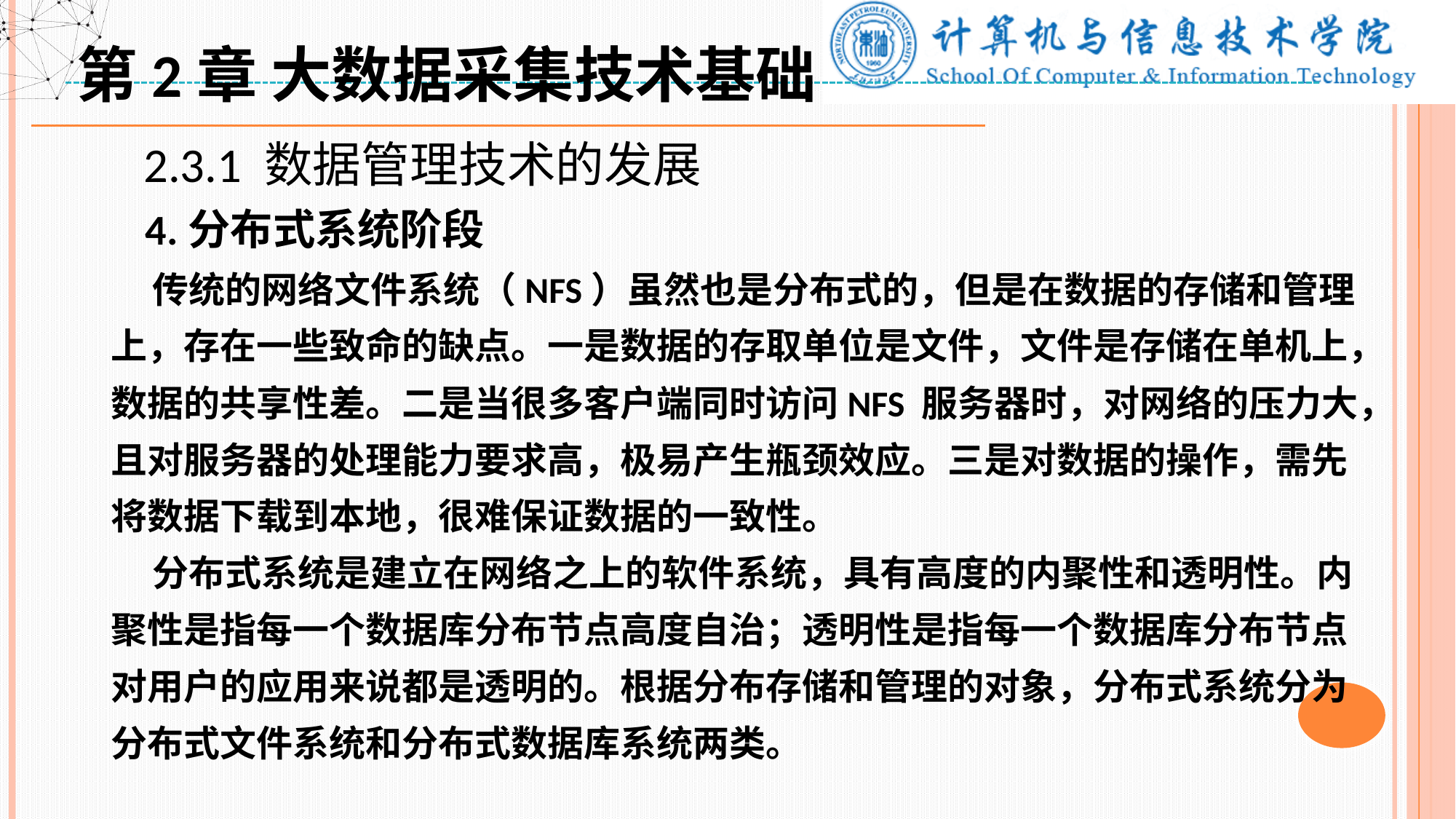

第2章 大数据采集技术基础
    2.3.1 数据管理技术的发展
    4.分布式系统阶段
    传统的网络文件系统（NFS）虽然也是分布式的，但是在数据的存储和管理上，存在一些致命的缺点。一是数据的存取单位是文件，文件是存储在单机上，数据的共享性差。二是当很多客户端同时访问NFS 服务器时，对网络的压力大，且对服务器的处理能力要求高，极易产生瓶颈效应。三是对数据的操作，需先将数据下载到本地，很难保证数据的一致性。
    分布式系统是建立在网络之上的软件系统，具有高度的内聚性和透明性。内聚性是指每一个数据库分布节点高度自治；透明性是指每一个数据库分布节点对用户的应用来说都是透明的。根据分布存储和管理的对象，分布式系统分为分布式文件系统和分布式数据库系统两类。